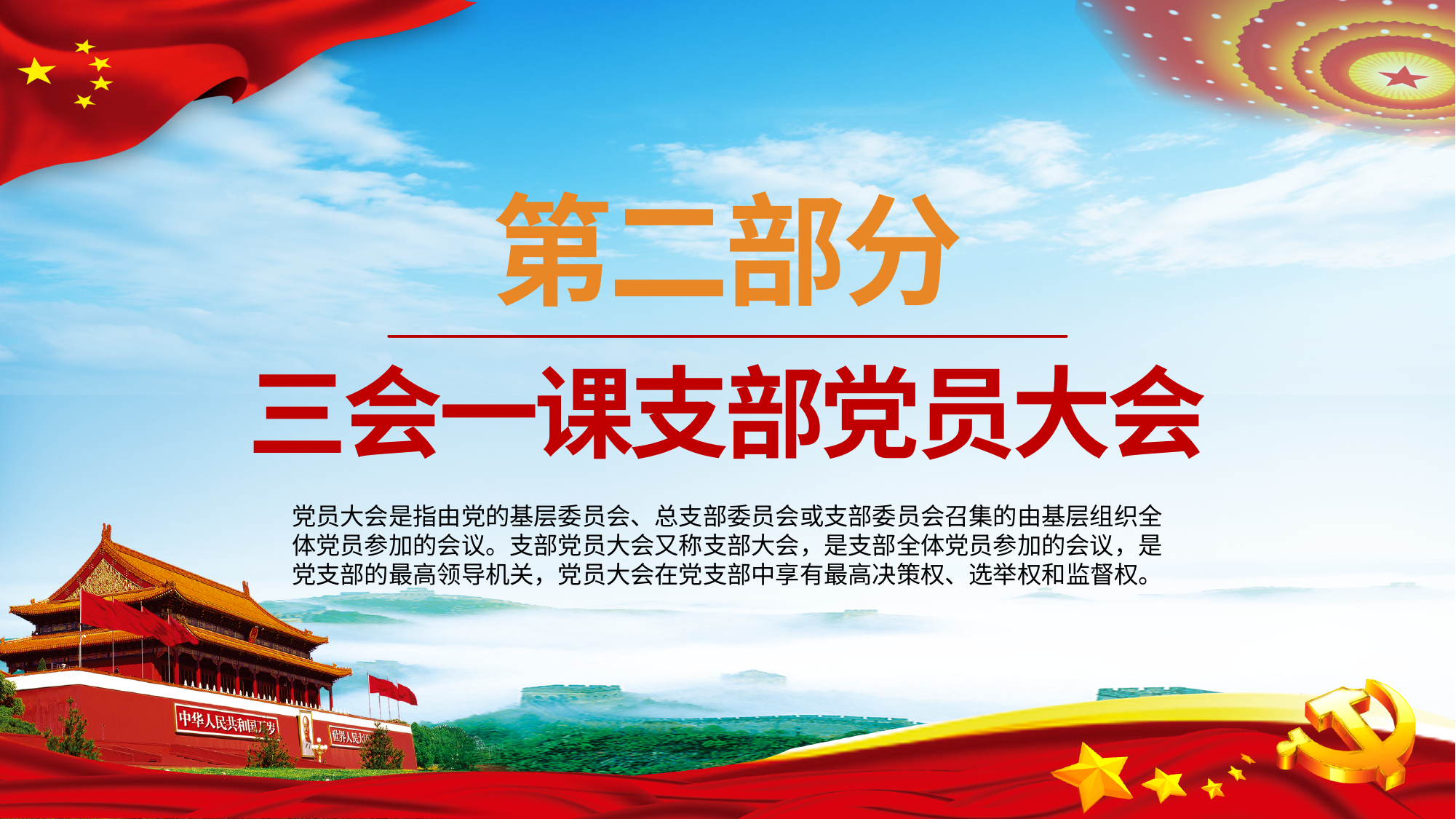

第二部分
三会一课支部党员大会
党员大会是指由党的基层委员会、总支部委员会或支部委员会召集的由基层组织全体党员参加的会议。支部党员大会又称支部大会，是支部全体党员参加的会议，是党支部的最高领导机关，党员大会在党支部中享有最高决策权、选举权和监督权。